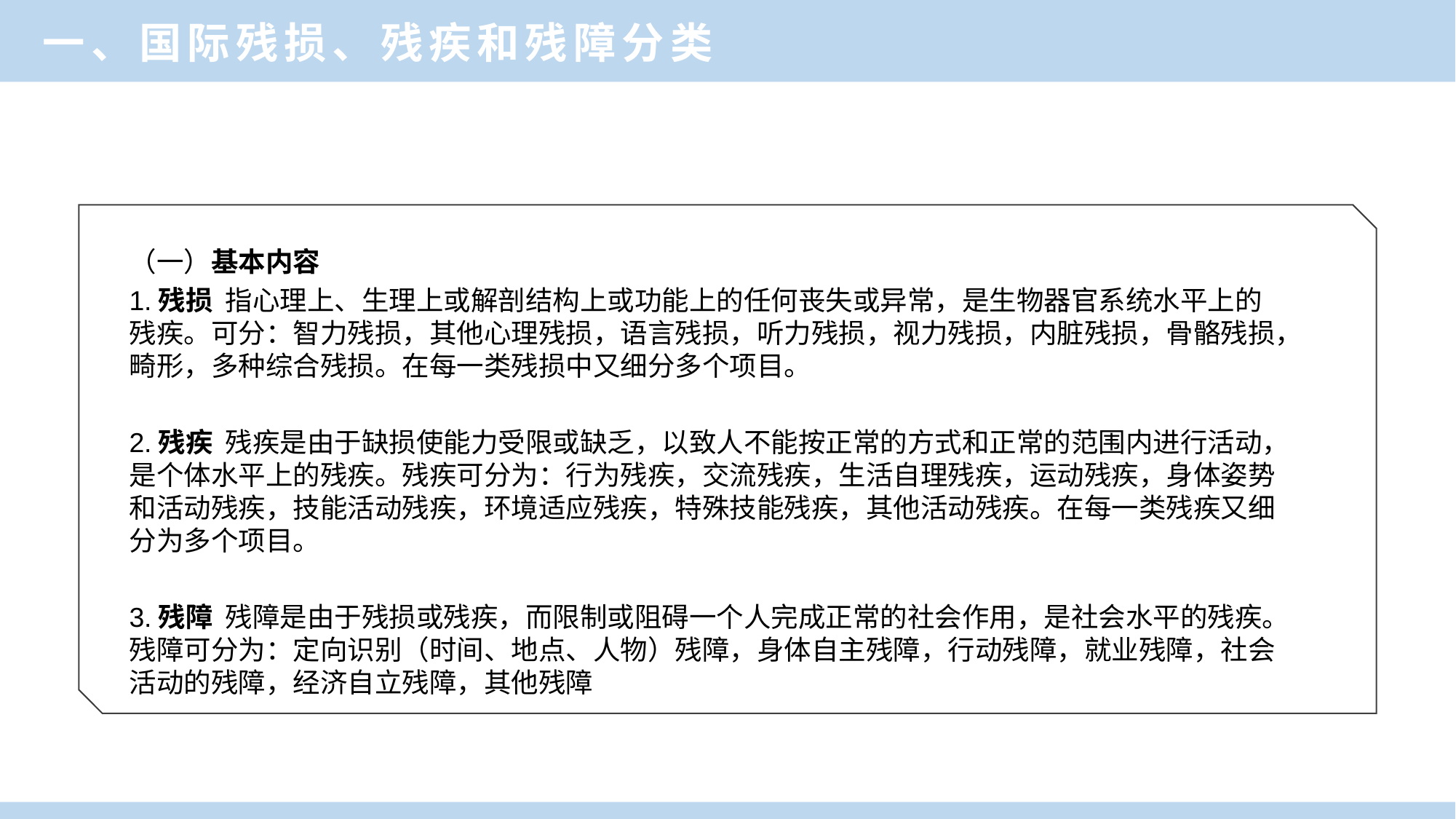

一、国际残损、残疾和残障分类

（一）基本内容
1.残损  指心理上、生理上或解剖结构上或功能上的任何丧失或异常，是生物器官系统水平上的残疾。可分：智力残损，其他心理残损，语言残损，听力残损，视力残损，内脏残损，骨骼残损，畸形，多种综合残损。在每一类残损中又细分多个项目。

2.残疾  残疾是由于缺损使能力受限或缺乏，以致人不能按正常的方式和正常的范围内进行活动，是个体水平上的残疾。残疾可分为：行为残疾，交流残疾，生活自理残疾，运动残疾，身体姿势和活动残疾，技能活动残疾，环境适应残疾，特殊技能残疾，其他活动残疾。在每一类残疾又细分为多个项目。

3.残障  残障是由于残损或残疾，而限制或阻碍一个人完成正常的社会作用，是社会水平的残疾。残障可分为：定向识别（时间、地点、人物）残障，身体自主残障，行动残障，就业残障，社会活动的残障，经济自立残障，其他残障